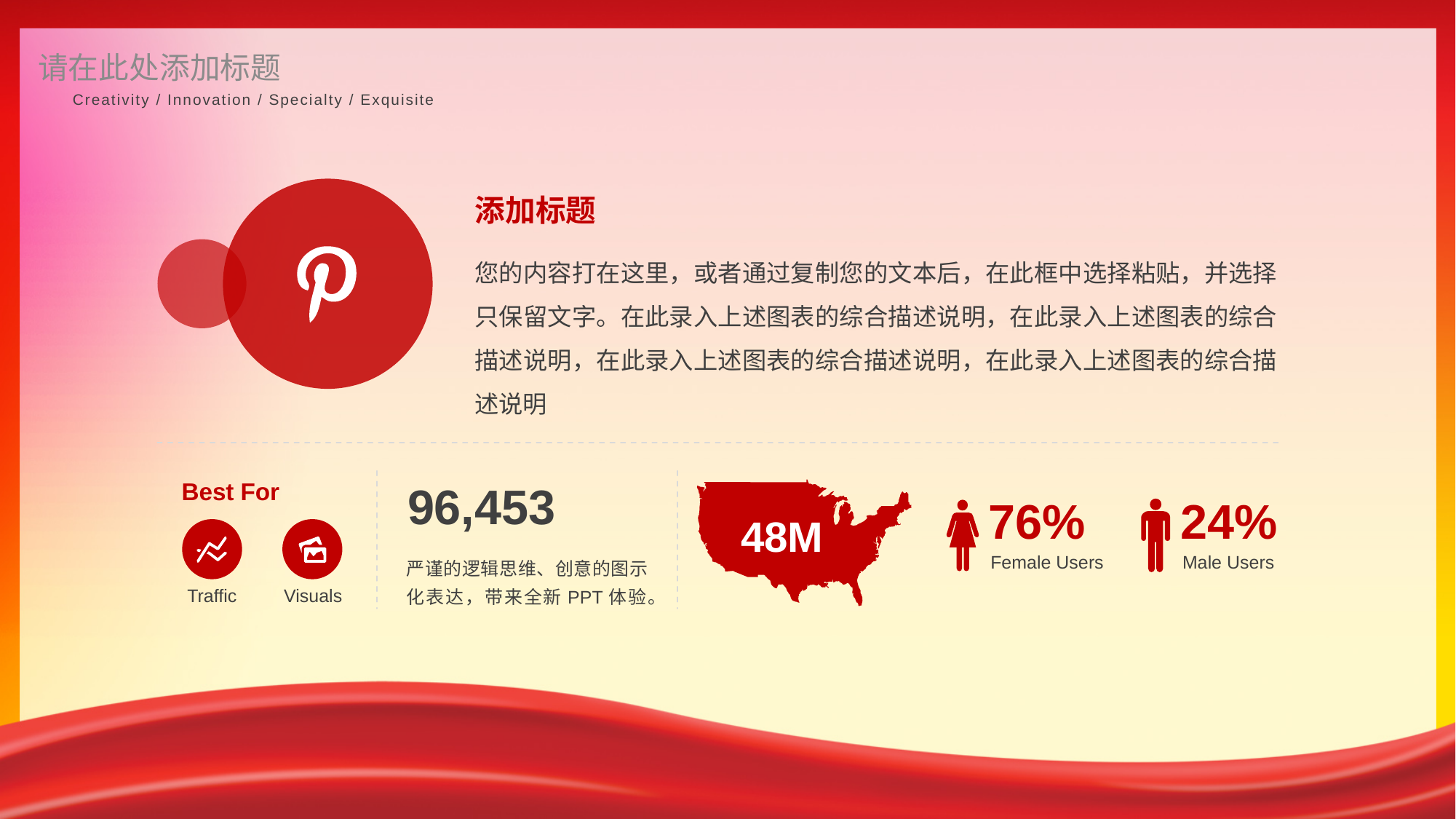

请在此处添加标题
Creativity / Innovation / Specialty / Exquisite

添加标题
您的内容打在这里，或者通过复制您的文本后，在此框中选择粘贴，并选择只保留文字。在此录入上述图表的综合描述说明，在此录入上述图表的综合描述说明，在此录入上述图表的综合描述说明，在此录入上述图表的综合描述说明
Best For
96,453

76%
24%

48M

严谨的逻辑思维、创意的图示化表达，带来全新PPT体验。
Female Users
Male Users
Traffic
Visuals